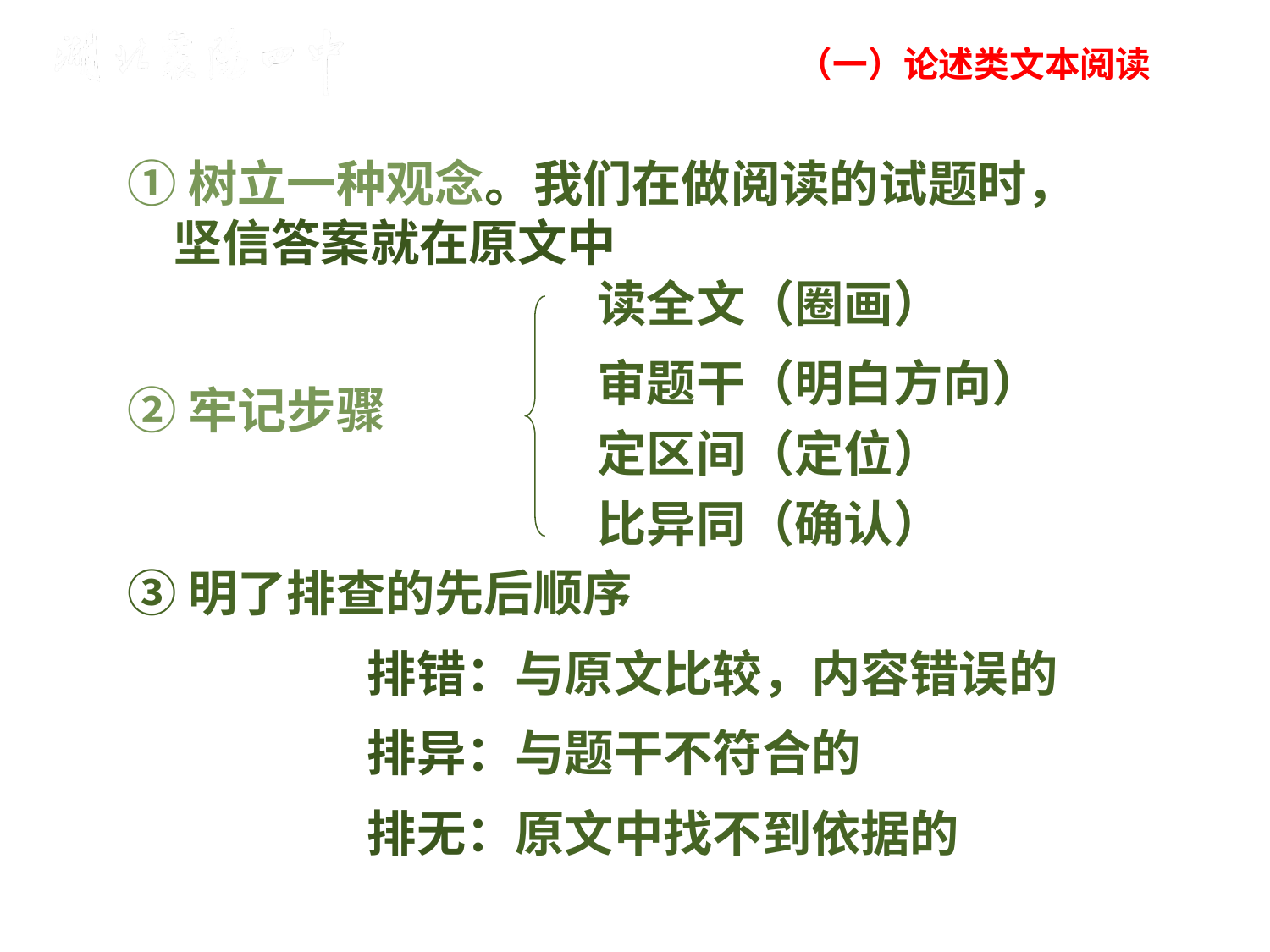

（一）论述类文本阅读

①树立一种观念。我们在做阅读的试题时，
   坚信答案就在原文中

读全文（圈画）

审题干（明白方向）
②牢记步骤
定区间（定位）
比异同（确认）
③明了排查的先后顺序
排错：与原文比较，内容错误的
排异：与题干不符合的
排无：原文中找不到依据的